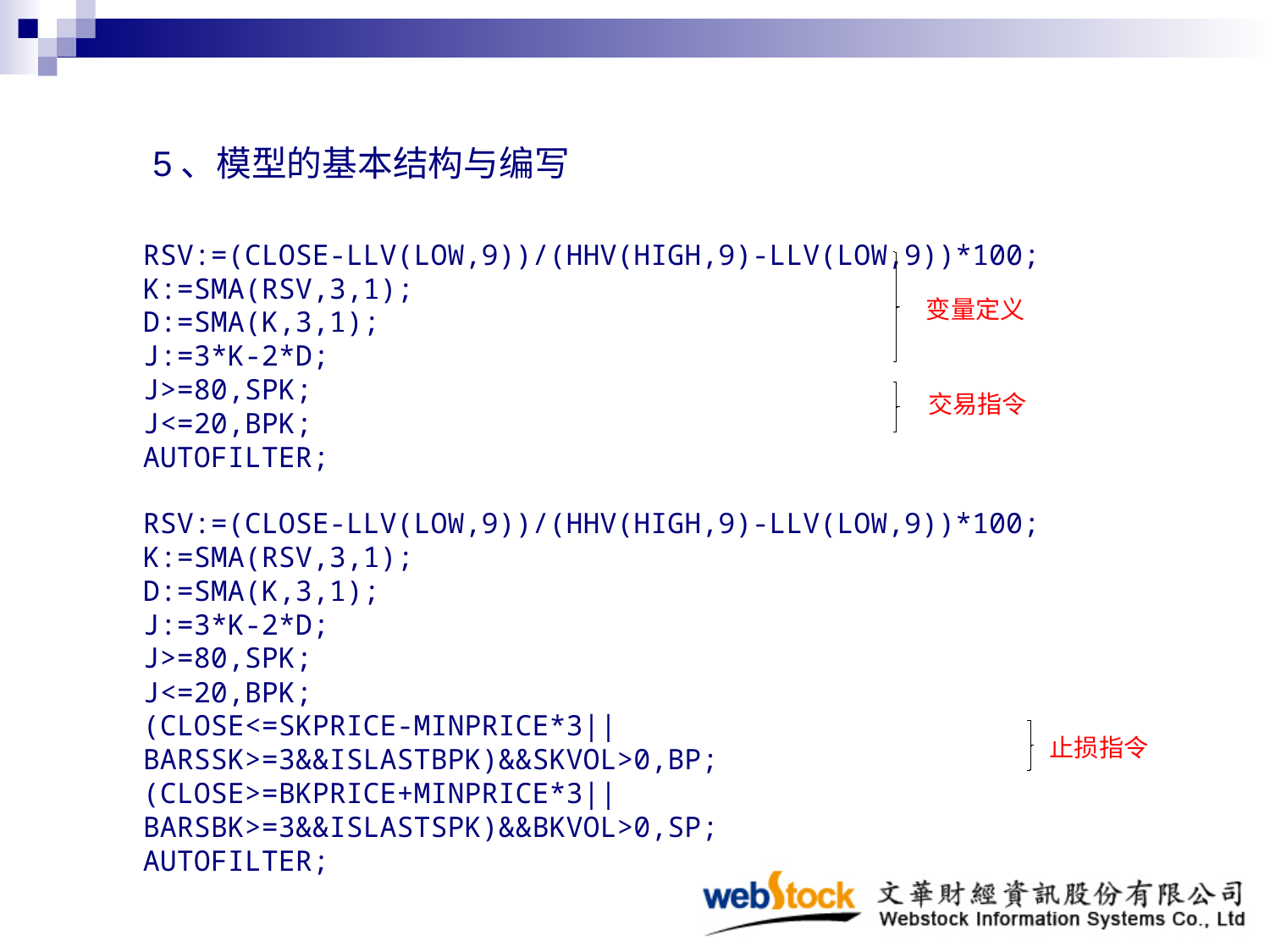

5、模型的基本结构与编写
RSV:=(CLOSE-LLV(LOW,9))/(HHV(HIGH,9)-LLV(LOW,9))*100;
K:=SMA(RSV,3,1);
D:=SMA(K,3,1);
J:=3*K-2*D;
J>=80,SPK;
J<=20,BPK;
AUTOFILTER;

变量定义

交易指令
RSV:=(CLOSE-LLV(LOW,9))/(HHV(HIGH,9)-LLV(LOW,9))*100;
K:=SMA(RSV,3,1);
D:=SMA(K,3,1);
J:=3*K-2*D;
J>=80,SPK;
J<=20,BPK;
(CLOSE<=SKPRICE-MINPRICE*3||BARSSK>=3&&ISLASTBPK)&&SKVOL>0,BP;
(CLOSE>=BKPRICE+MINPRICE*3||BARSBK>=3&&ISLASTSPK)&&BKVOL>0,SP;
AUTOFILTER;

止损指令